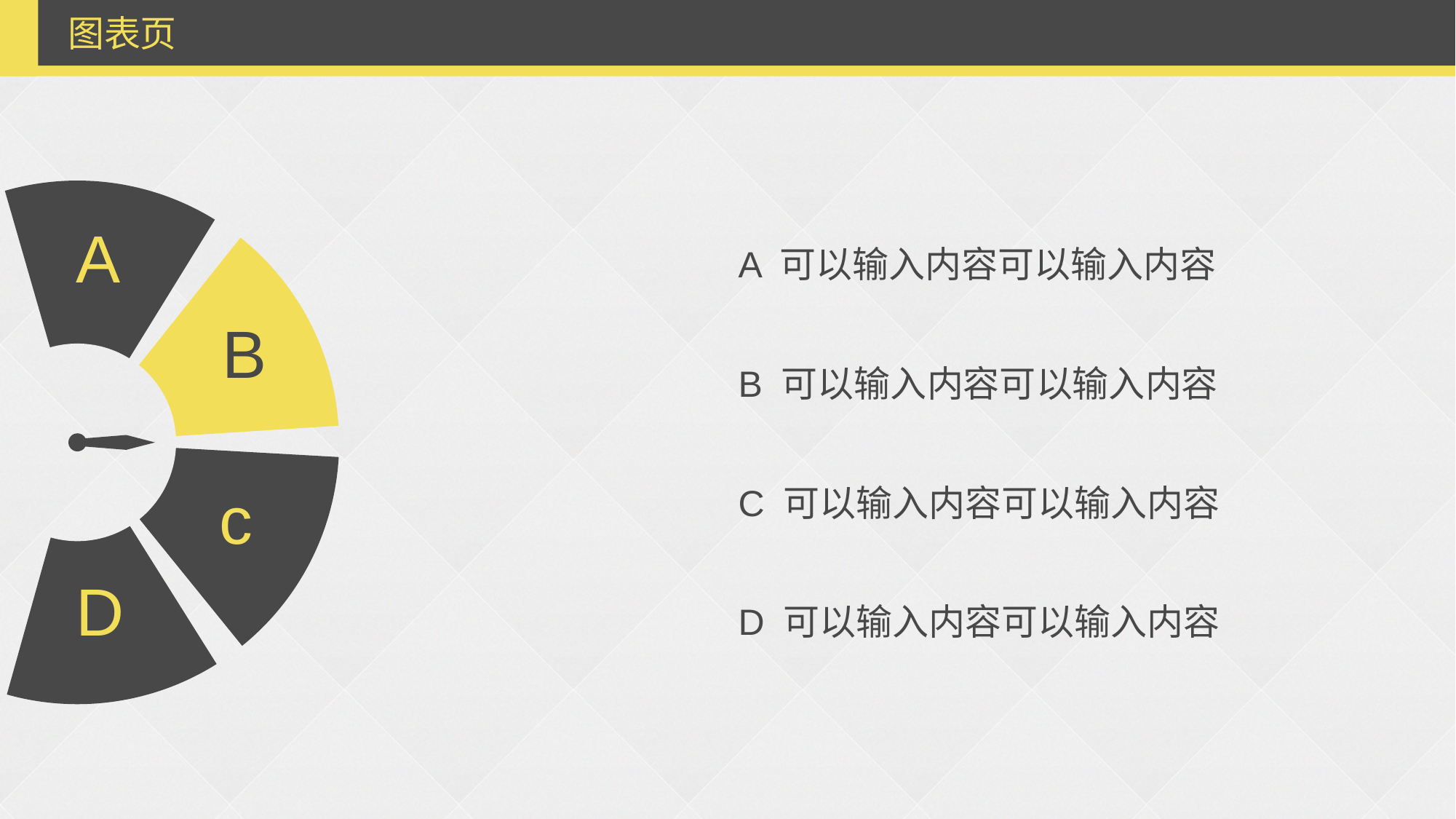

图表页

A
A 可以输入内容可以输入内容
B

B 可以输入内容可以输入内容

c
C 可以输入内容可以输入内容
D
D 可以输入内容可以输入内容